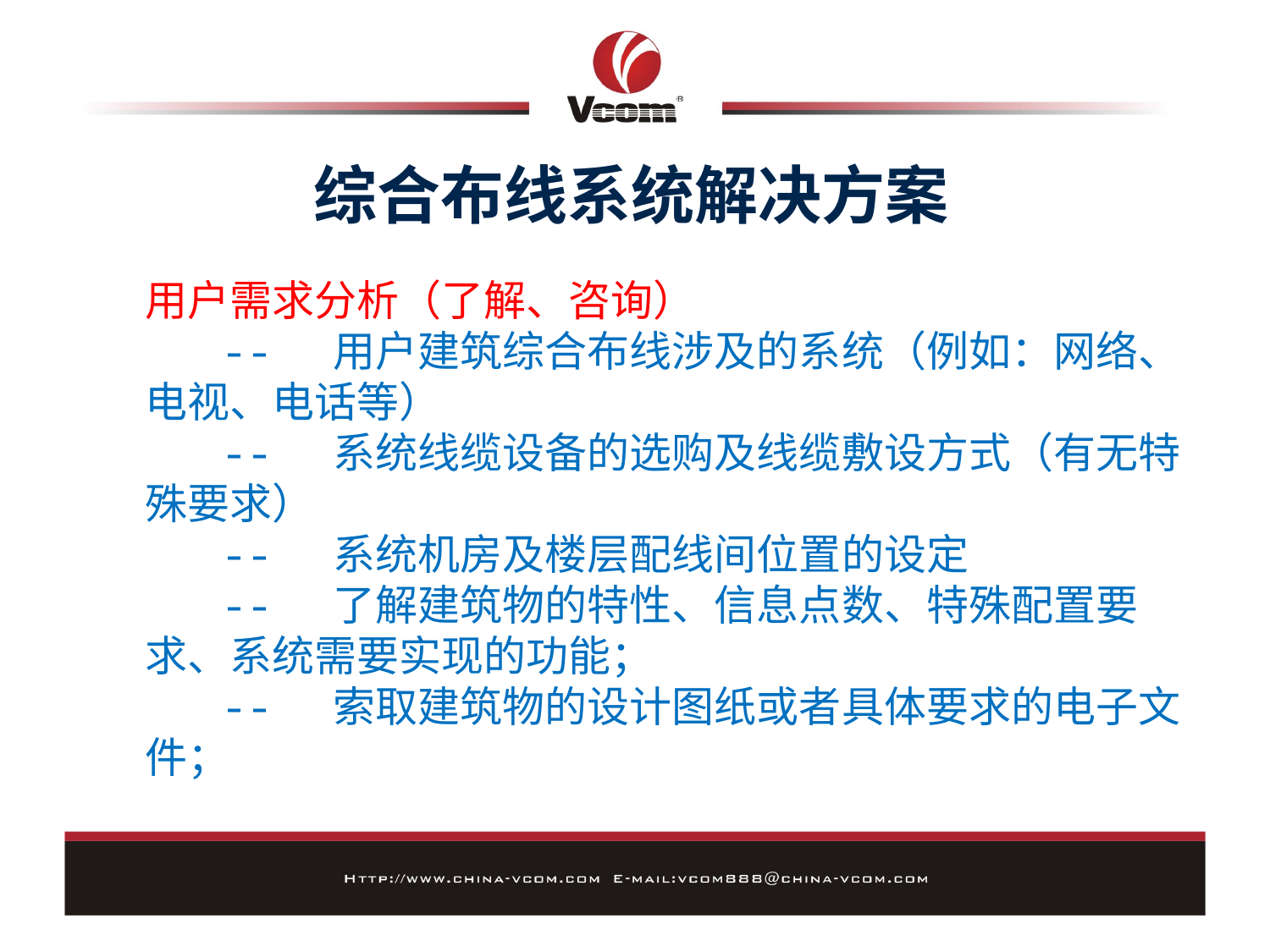

综合布线系统解决方案
用户需求分析（了解、咨询）
   --  用户建筑综合布线涉及的系统（例如：网络、电视、电话等）
   --  系统线缆设备的选购及线缆敷设方式（有无特殊要求）
   --  系统机房及楼层配线间位置的设定
   --  了解建筑物的特性、信息点数、特殊配置要求、系统需要实现的功能；
   --  索取建筑物的设计图纸或者具体要求的电子文件；